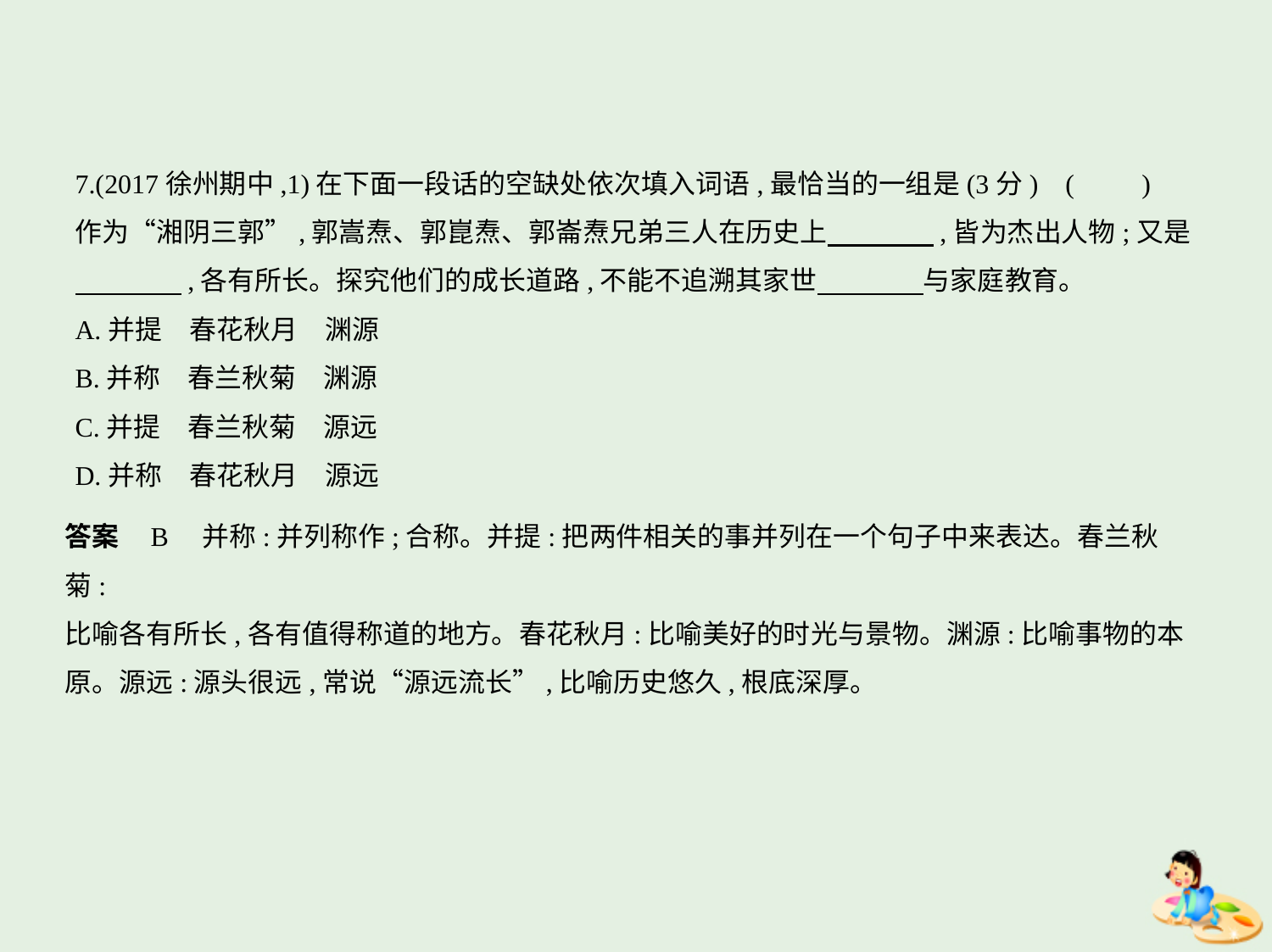

7.(2017徐州期中,1)在下面一段话的空缺处依次填入词语,最恰当的一组是(3分) (　　)
作为“湘阴三郭”,郭嵩焘、郭崑焘、郭崙焘兄弟三人在历史上　　　    ,皆为杰出人物;又是
　　　    ,各有所长。探究他们的成长道路,不能不追溯其家世　　　    与家庭教育。
A.并提　春花秋月　渊源
B.并称　春兰秋菊　渊源
C.并提　春兰秋菊　源远
D.并称　春花秋月　源远
答案    B　并称:并列称作;合称。并提:把两件相关的事并列在一个句子中来表达。春兰秋菊:
比喻各有所长,各有值得称道的地方。春花秋月:比喻美好的时光与景物。渊源:比喻事物的本
原。源远:源头很远,常说“源远流长”,比喻历史悠久,根底深厚。